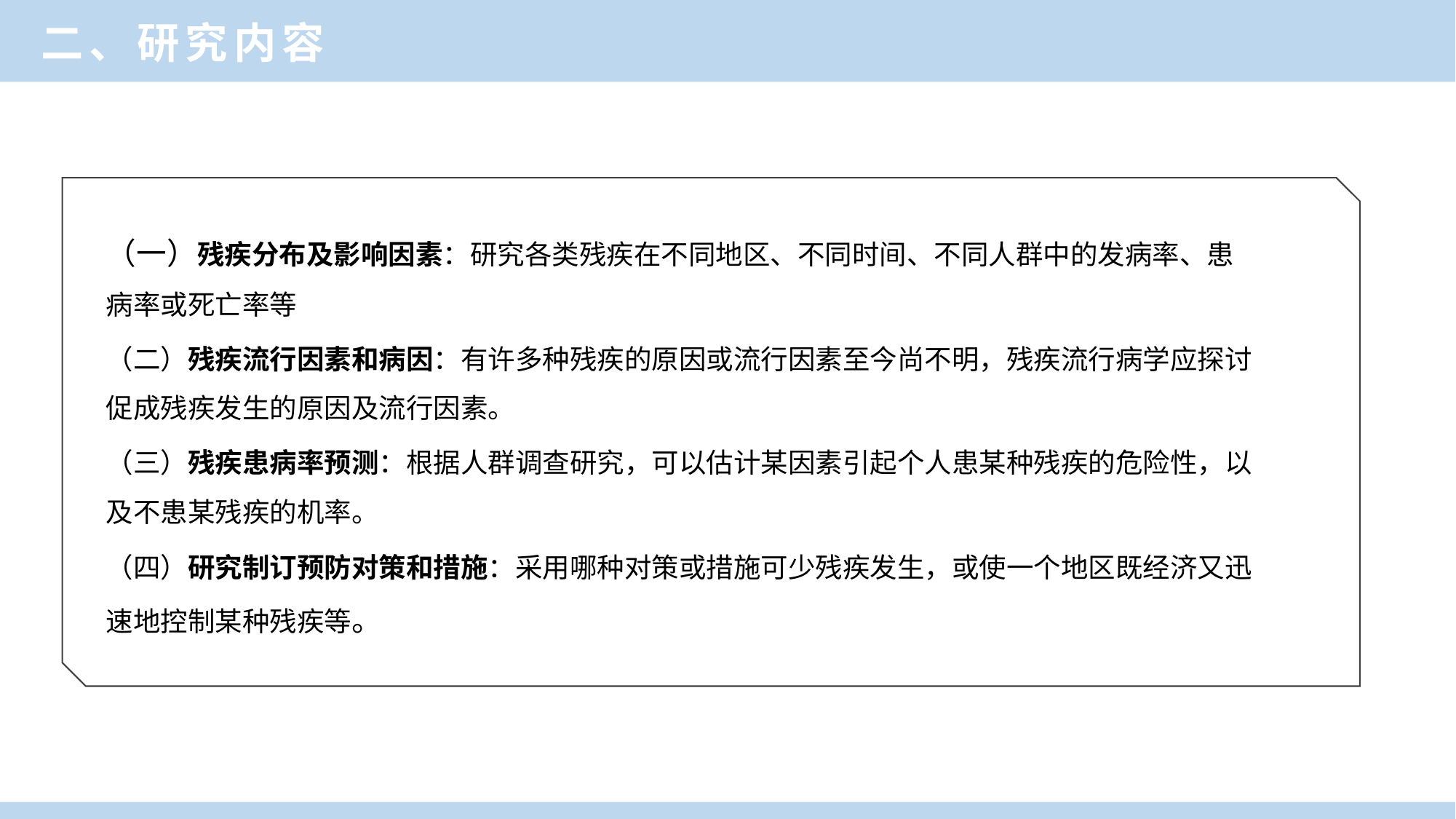

二、研究内容

（一）残疾分布及影响因素：研究各类残疾在不同地区、不同时间、不同人群中的发病率、患病率或死亡率等
（二）残疾流行因素和病因：有许多种残疾的原因或流行因素至今尚不明，残疾流行病学应探讨促成残疾发生的原因及流行因素。
（三）残疾患病率预测：根据人群调查研究，可以估计某因素引起个人患某种残疾的危险性，以及不患某残疾的机率。
（四）研究制订预防对策和措施：采用哪种对策或措施可少残疾发生，或使一个地区既经济又迅速地控制某种残疾等。